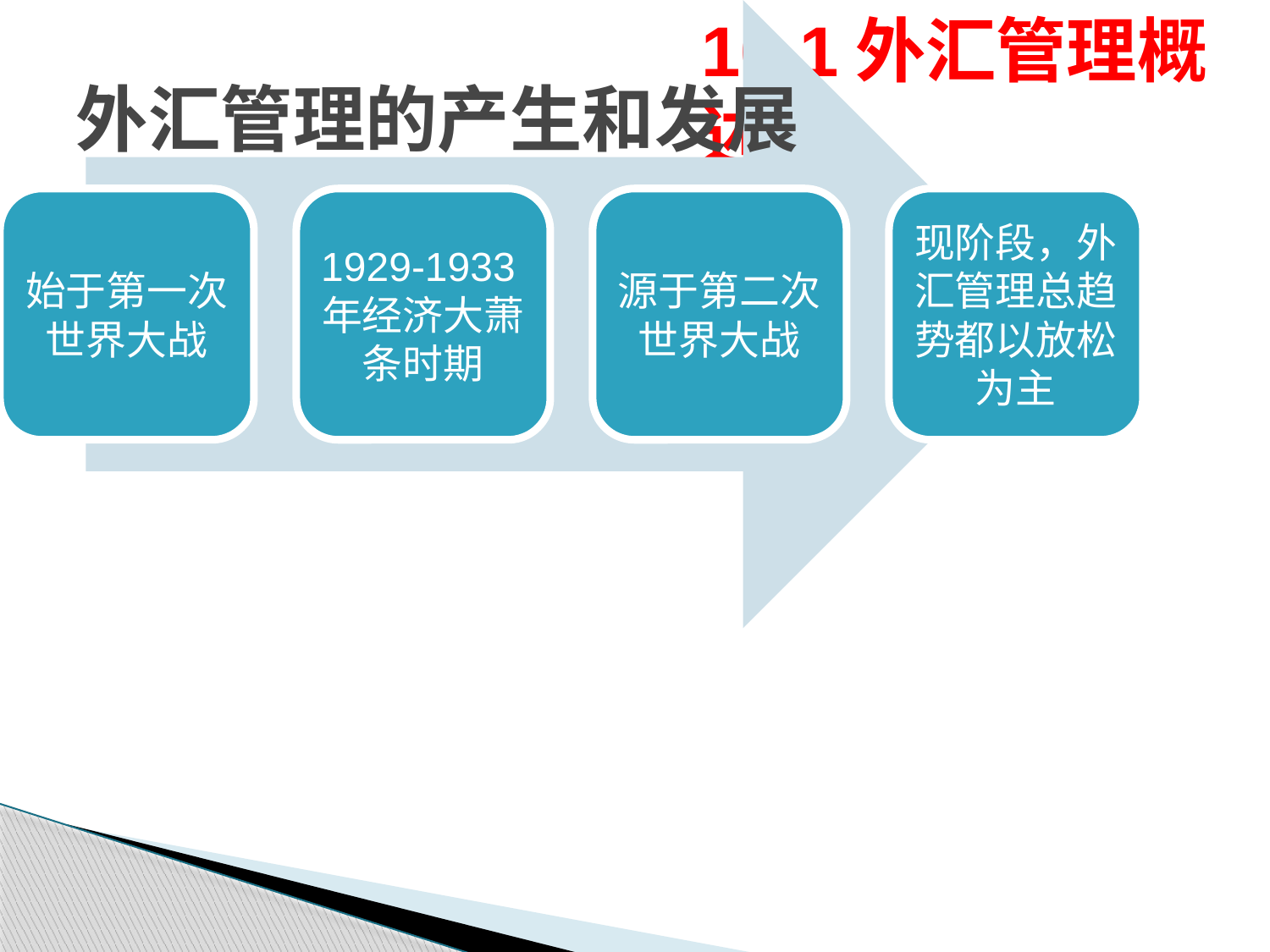

# 外汇管理的产生和发展
始于第一次世界大战
1929-1933年经济大萧条时期
源于第二次世界大战
现阶段，外汇管理总趋势都以放松为主